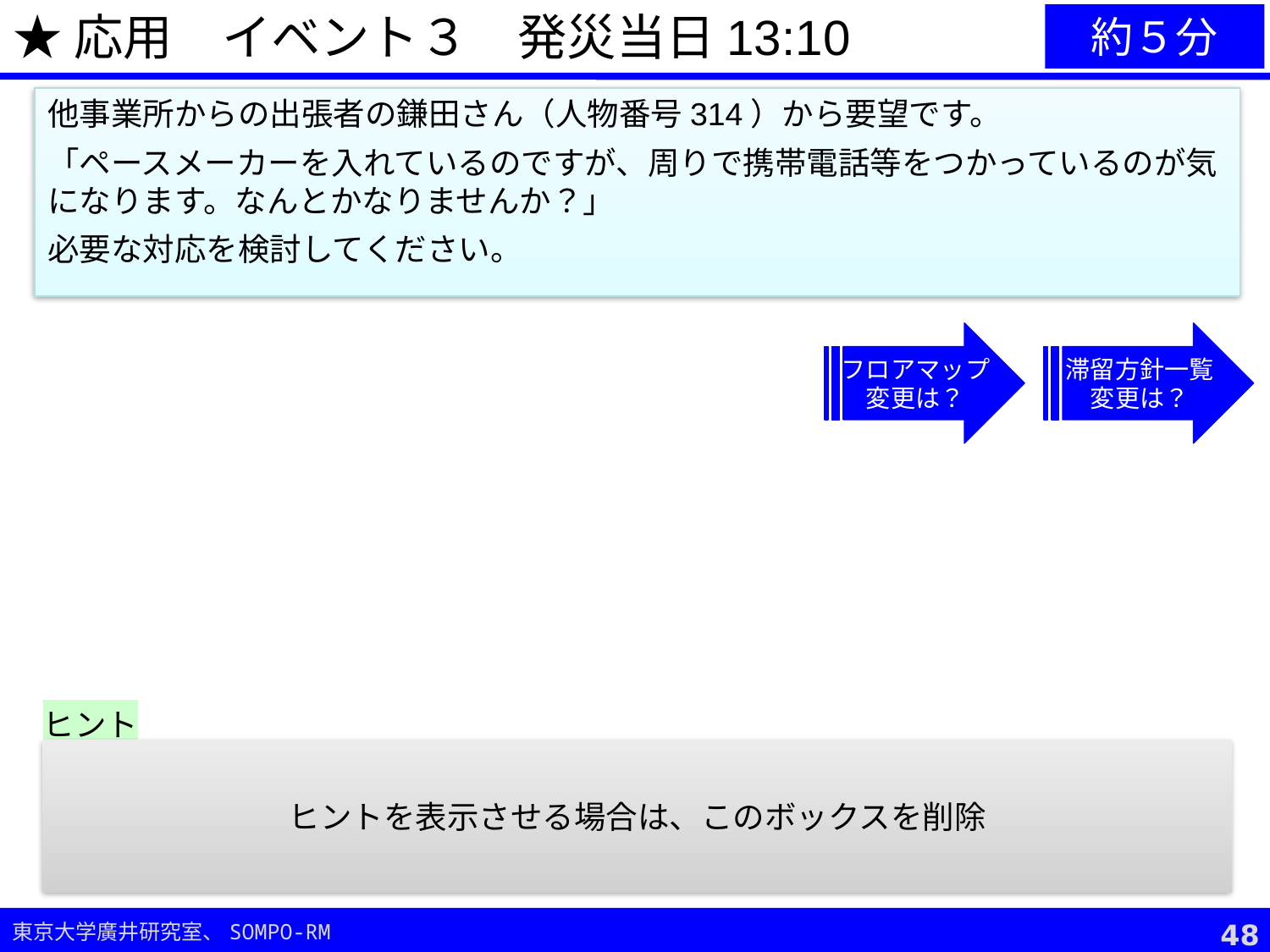

★応用　イベント３　発災当日13:10
約５分
他事業所からの出張者の鎌田さん（人物番号314）から要望です。
「ペースメーカーを入れているのですが、周りで携帯電話等をつかっているのが気になります。なんとかなりませんか？」
必要な対応を検討してください。
フロアマップ
変更は？
滞留方針一覧
変更は？
ヒント
電車のシルバーシートのように、お互いに譲り合う工夫を。
ほかに配慮が必要な方々はいないか？
ヒントを表示させる場合は、このボックスを削除
48